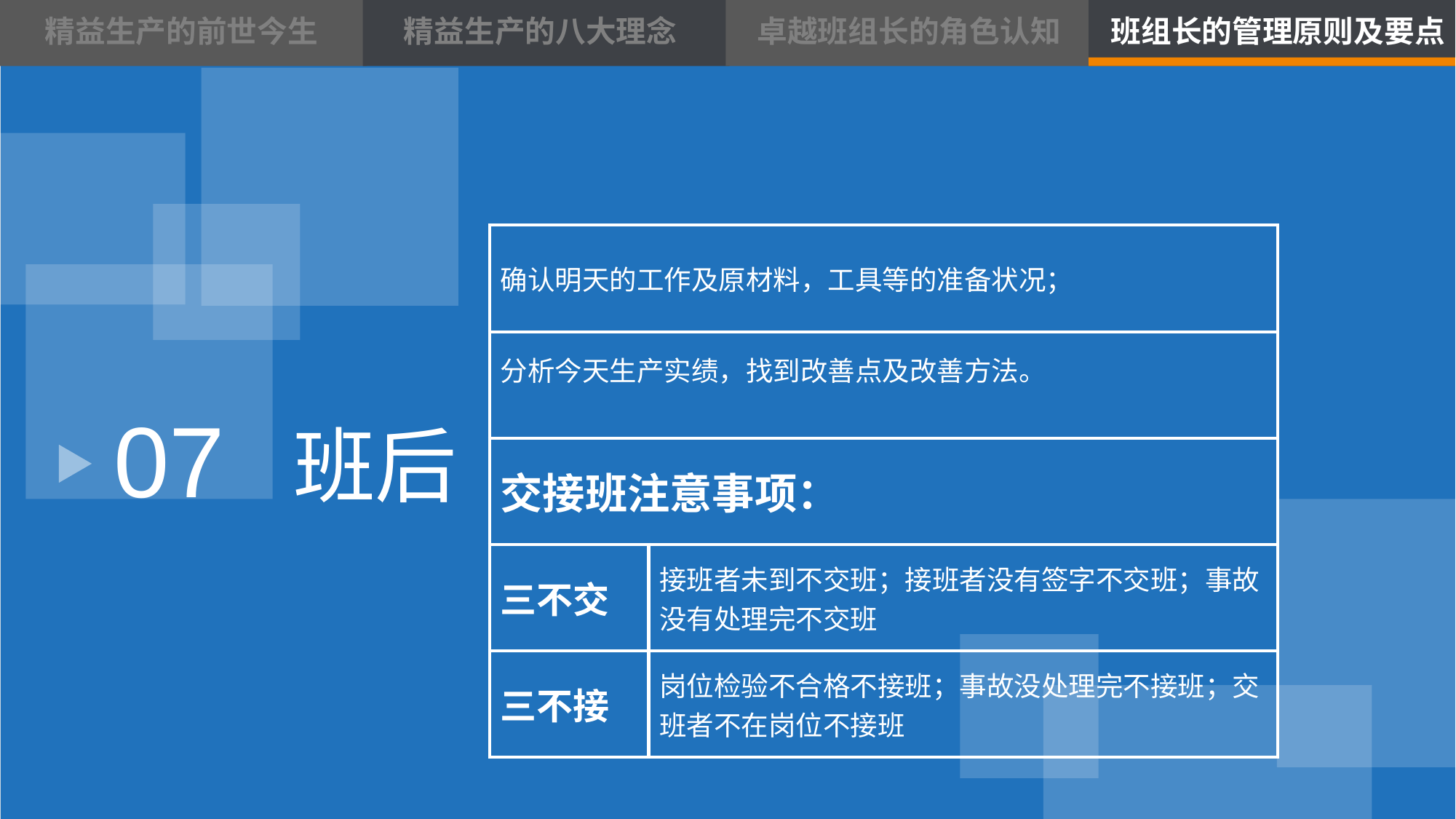

精益生产的前世今生
精益生产的八大理念
卓越班组长的角色认知
班组长的管理原则及要点

| 确认明天的工作及原材料，工具等的准备状况； |  |
| --- | --- |
| 分析今天生产实绩，找到改善点及改善方法。 |  |
| 交接班注意事项： |  |
| 三不交 | 接班者未到不交班；接班者没有签字不交班；事故没有处理完不交班 |
| 三不接 | 岗位检验不合格不接班；事故没处理完不接班；交班者不在岗位不接班 |

07
班后